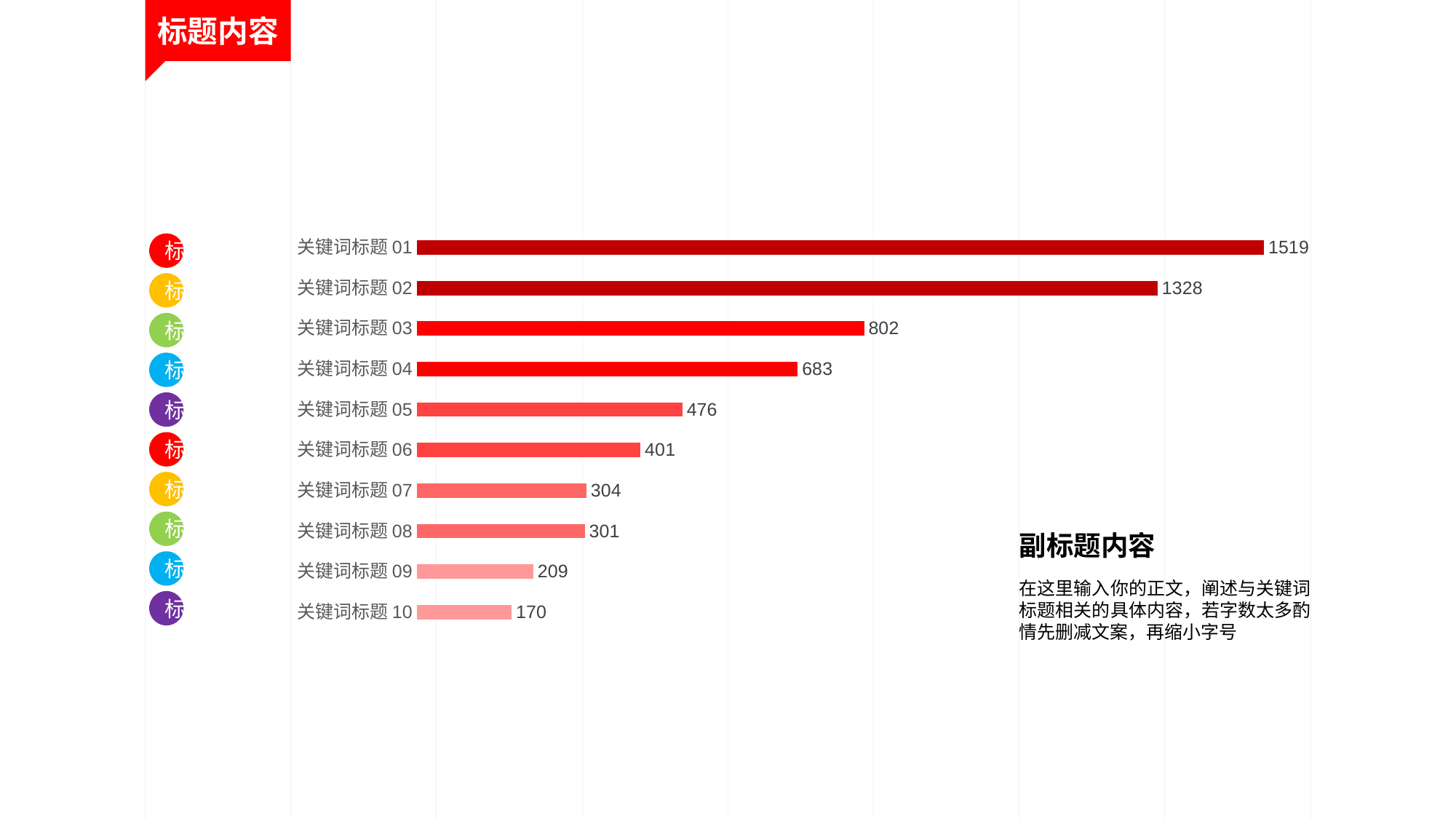

标题内容

### Chart

| Category | Series 1 |
|---|---|
| 关键词标题10 | 170.0 |
| 关键词标题09 | 209.0 |
| 关键词标题08 | 301.0 |
| 关键词标题07 | 304.0 |
| 关键词标题06 | 401.0 |
| 关键词标题05 | 476.0 |
| 关键词标题04 | 683.0 |
| 关键词标题03 | 802.0 |
| 关键词标题02 | 1328.0 |
| 关键词标题01 | 1519.0 |
标
标
标
标
标
标
标
标
标
标
副标题内容
在这里输入你的正文，阐述与关键词标题相关的具体内容，若字数太多酌情先删减文案，再缩小字号